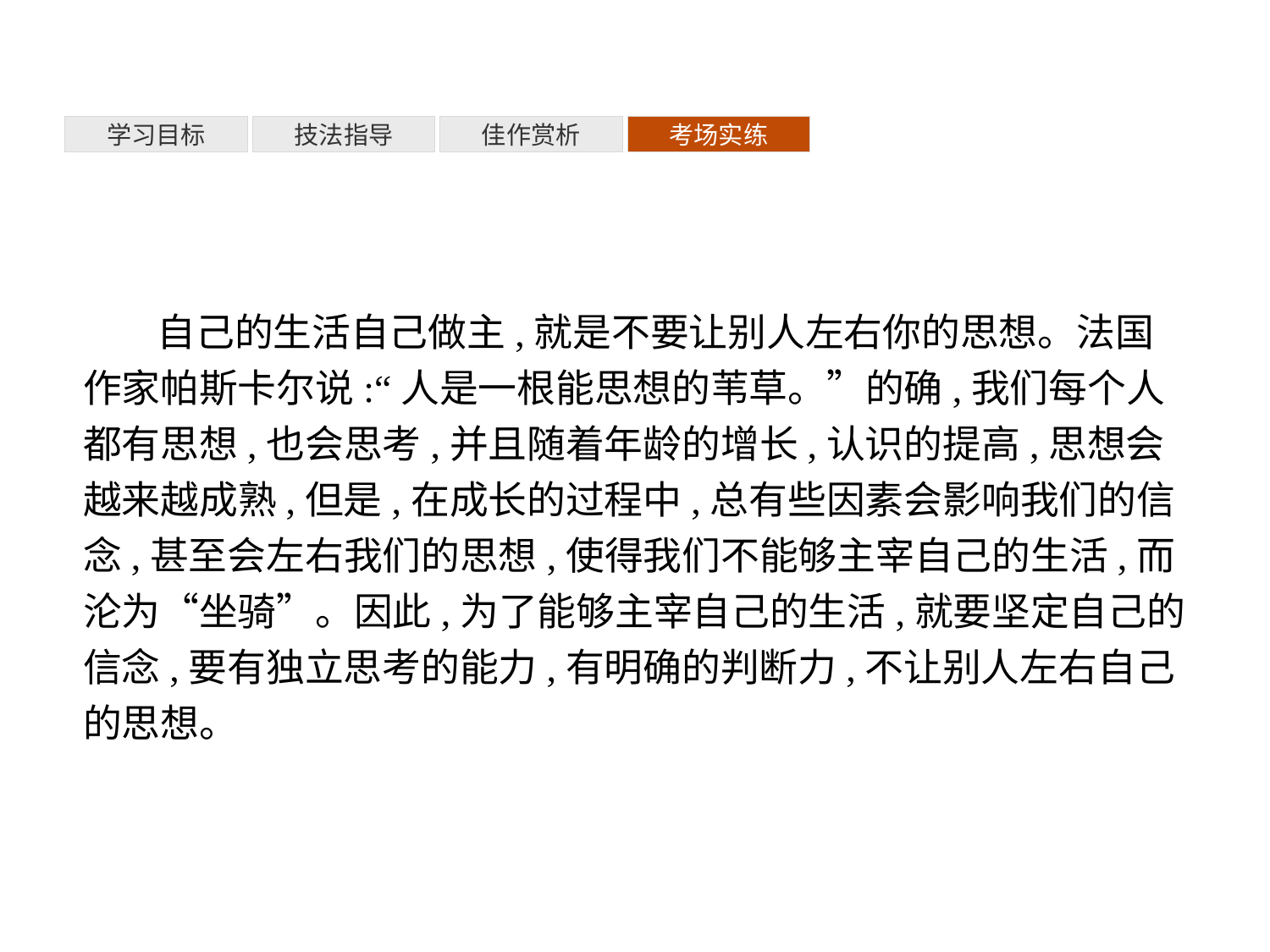

考场实练
学习目标
技法指导
佳作赏析
自己的生活自己做主,就是不要让别人左右你的思想。法国作家帕斯卡尔说:“人是一根能思想的苇草。”的确,我们每个人都有思想,也会思考,并且随着年龄的增长,认识的提高,思想会越来越成熟,但是,在成长的过程中,总有些因素会影响我们的信念,甚至会左右我们的思想,使得我们不能够主宰自己的生活,而沦为“坐骑”。因此,为了能够主宰自己的生活,就要坚定自己的信念,要有独立思考的能力,有明确的判断力,不让别人左右自己的思想。